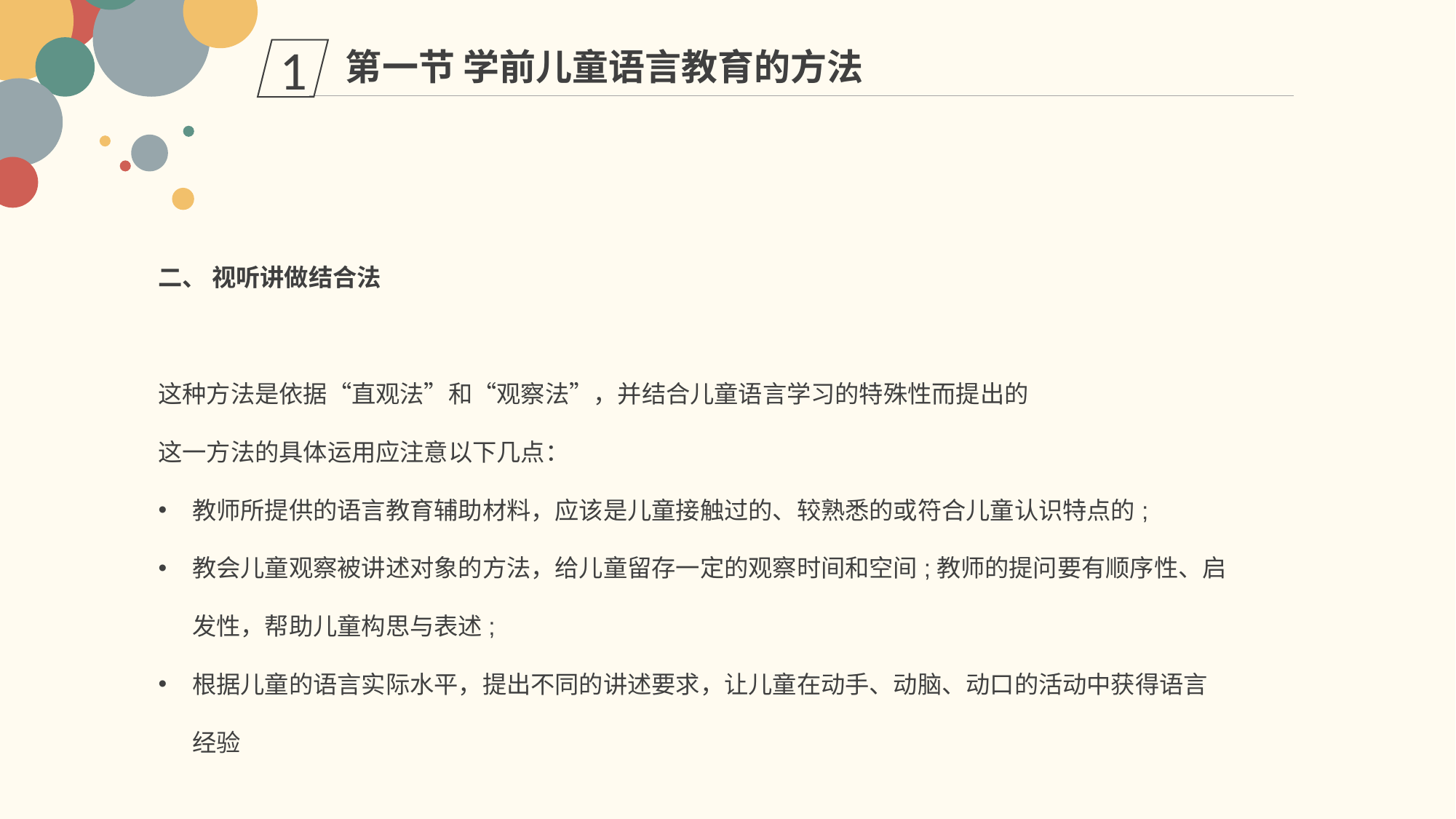

第一节 学前儿童语言教育的方法
1
二、 视听讲做结合法

这种方法是依据“直观法”和“观察法”，并结合儿童语言学习的特殊性而提出的
这一方法的具体运用应注意以下几点：
教师所提供的语言教育辅助材料，应该是儿童接触过的、较熟悉的或符合儿童认识特点的;
教会儿童观察被讲述对象的方法，给儿童留存一定的观察时间和空间;教师的提问要有顺序性、启发性，帮助儿童构思与表述;
根据儿童的语言实际水平，提出不同的讲述要求，让儿童在动手、动脑、动口的活动中获得语言经验